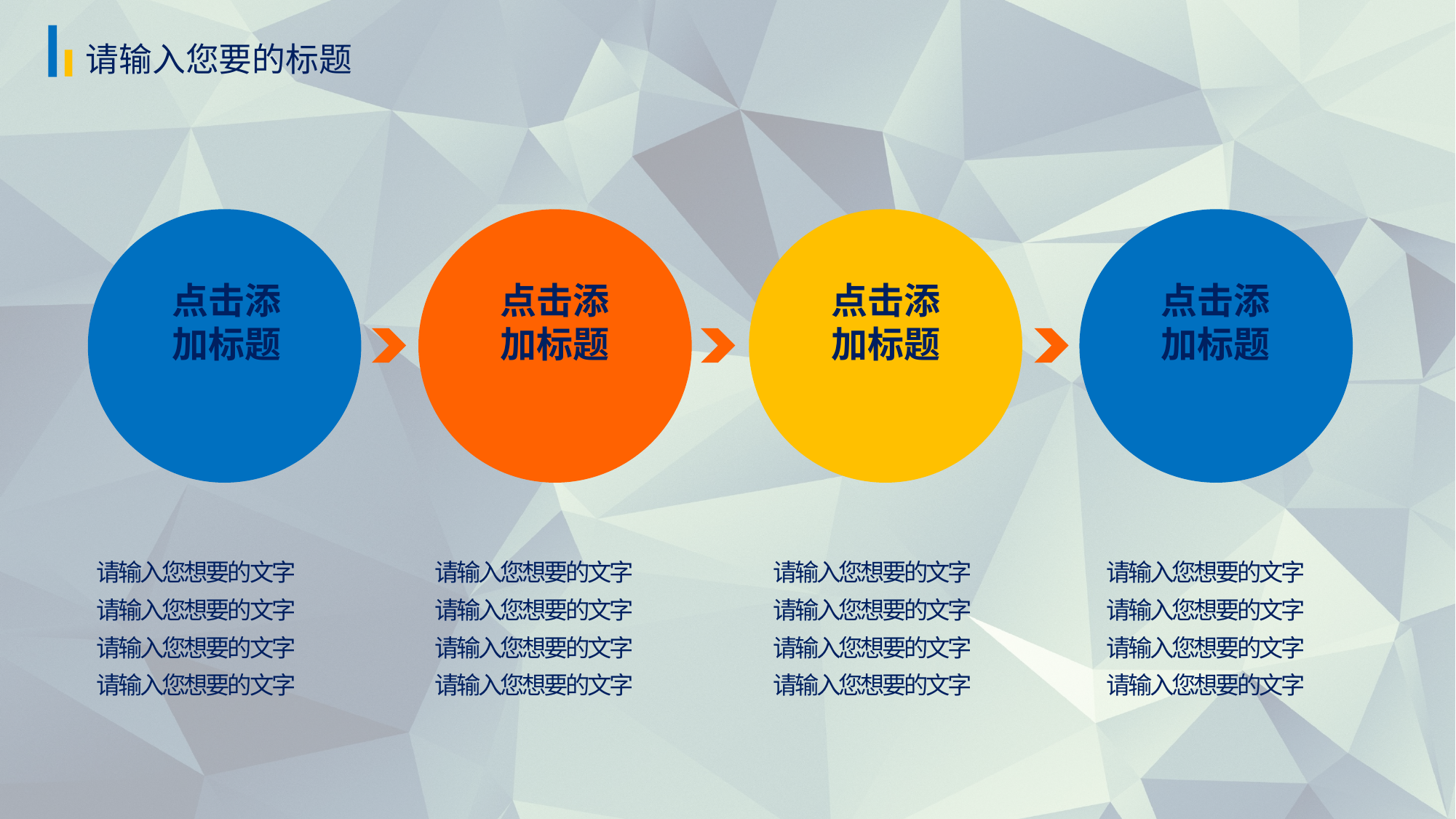

请输入您要的标题

点击添
加标题

点击添
加标题

点击添
加标题

点击添
加标题

请输入您想要的文字
请输入您想要的文字
请输入您想要的文字
请输入您想要的文字
请输入您想要的文字
请输入您想要的文字
请输入您想要的文字
请输入您想要的文字
请输入您想要的文字
请输入您想要的文字
请输入您想要的文字
请输入您想要的文字
请输入您想要的文字
请输入您想要的文字
请输入您想要的文字
请输入您想要的文字